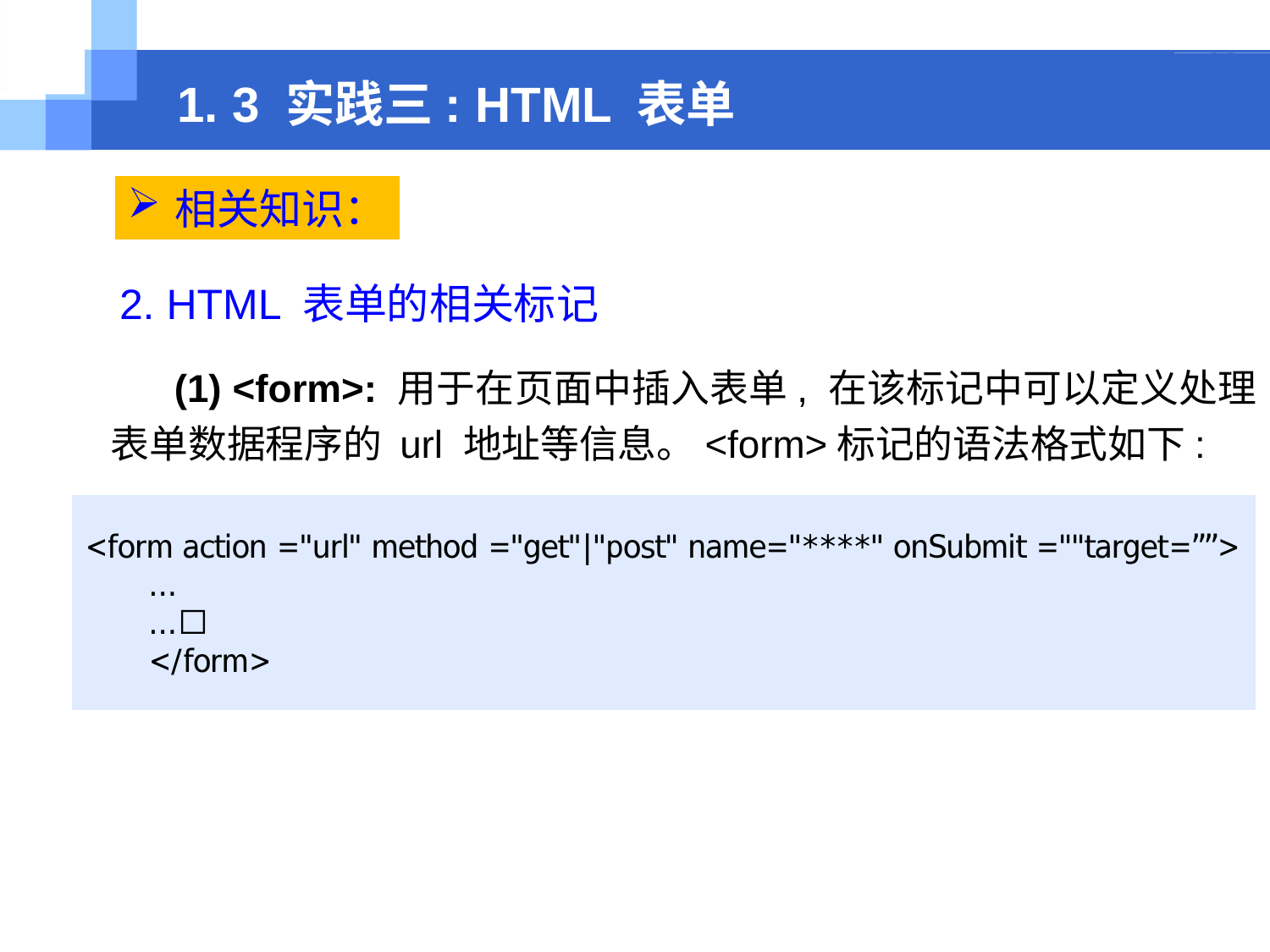

1. 3 实践三: HTML 表单
相关知识：
2. HTML 表单的相关标记
(1) <form>: 用于在页面中插入表单, 在该标记中可以定义处理表单数据程序的 url 地址等信息。<form>标记的语法格式如下:
<form action ="url" method ="get"|"post" name="****" onSubmit =""target=””>
...
...􀆺
</form>